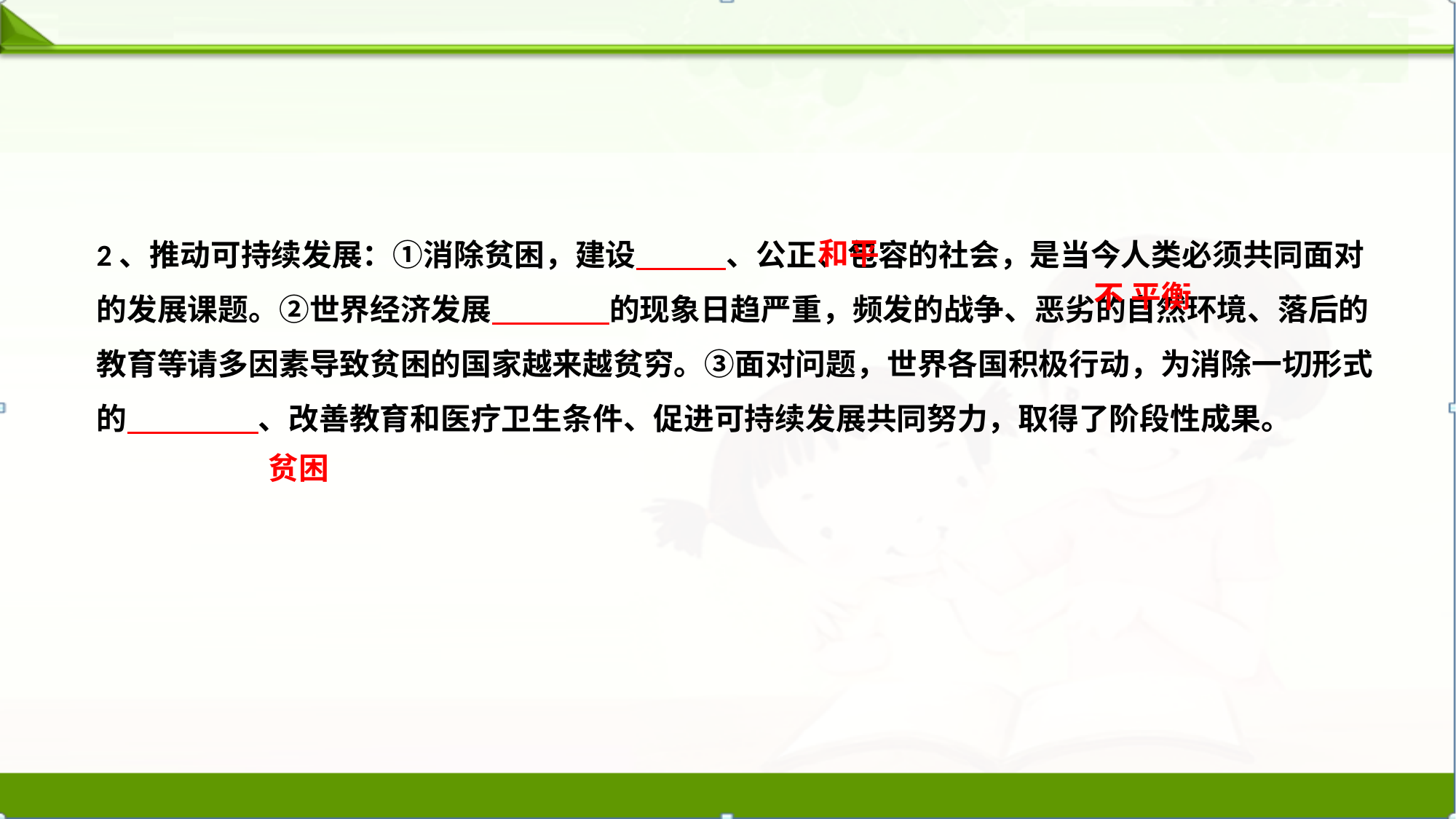

2、推动可持续发展：①消除贫困，建设             、公正、包容的社会，是当今人类必须共同面对的发展课题。②世界经济发展                 的现象日趋严重，频发的战争、恶劣的自然环境、落后的教育等请多因素导致贫困的国家越来越贫穷。③面对问题，世界各国积极行动，为消除一切形式的                   、改善教育和医疗卫生条件、促进可持续发展共同努力，取得了阶段性成果。
和平
不 平衡
贫困